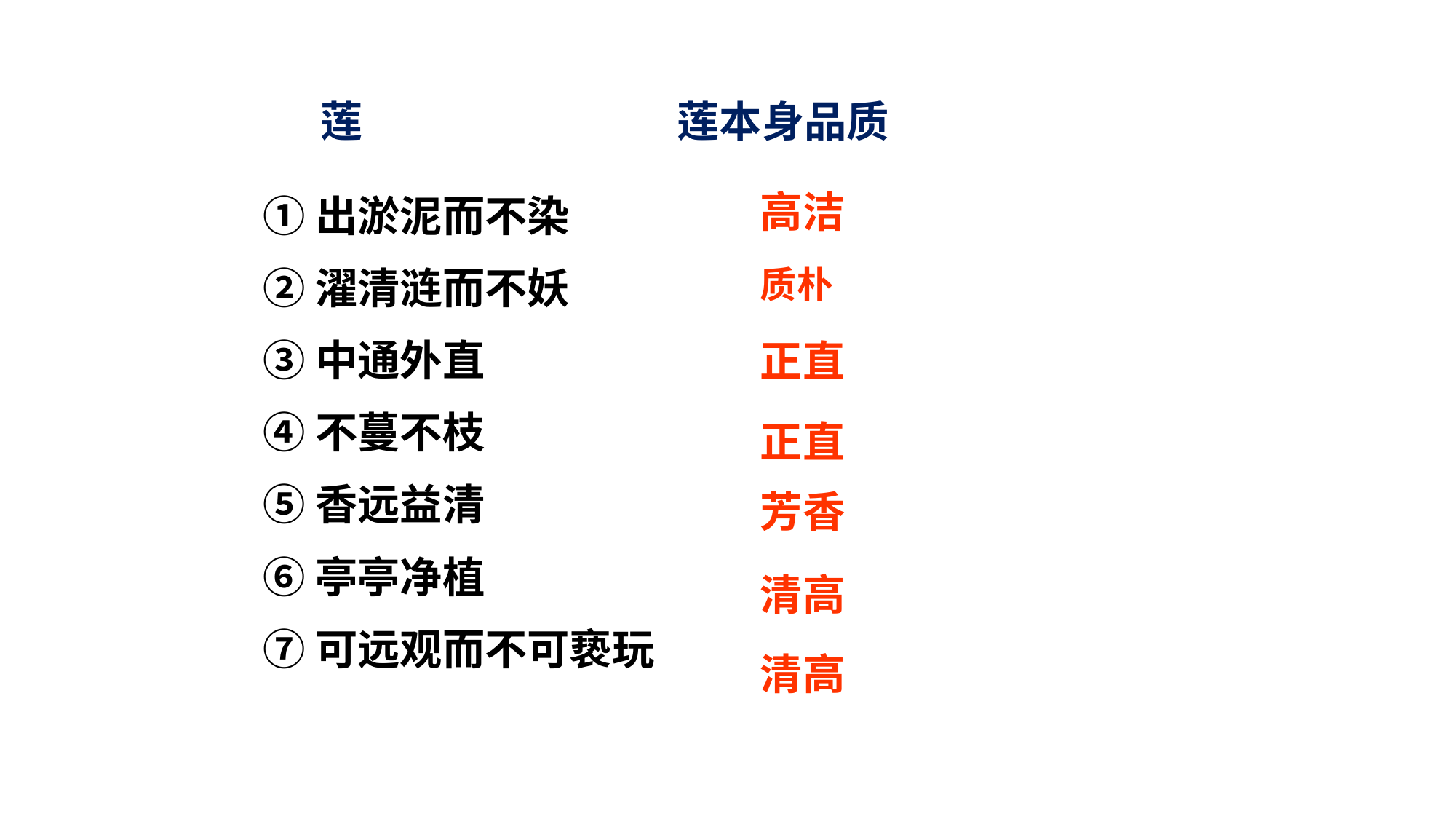

莲　　　　               莲本身品质
高洁
①出淤泥而不染
②濯清涟而不妖
③中通外直
④不蔓不枝
⑤香远益清
⑥亭亭净植
⑦可远观而不可亵玩
质朴
正直
正直
芳香
清高
清高